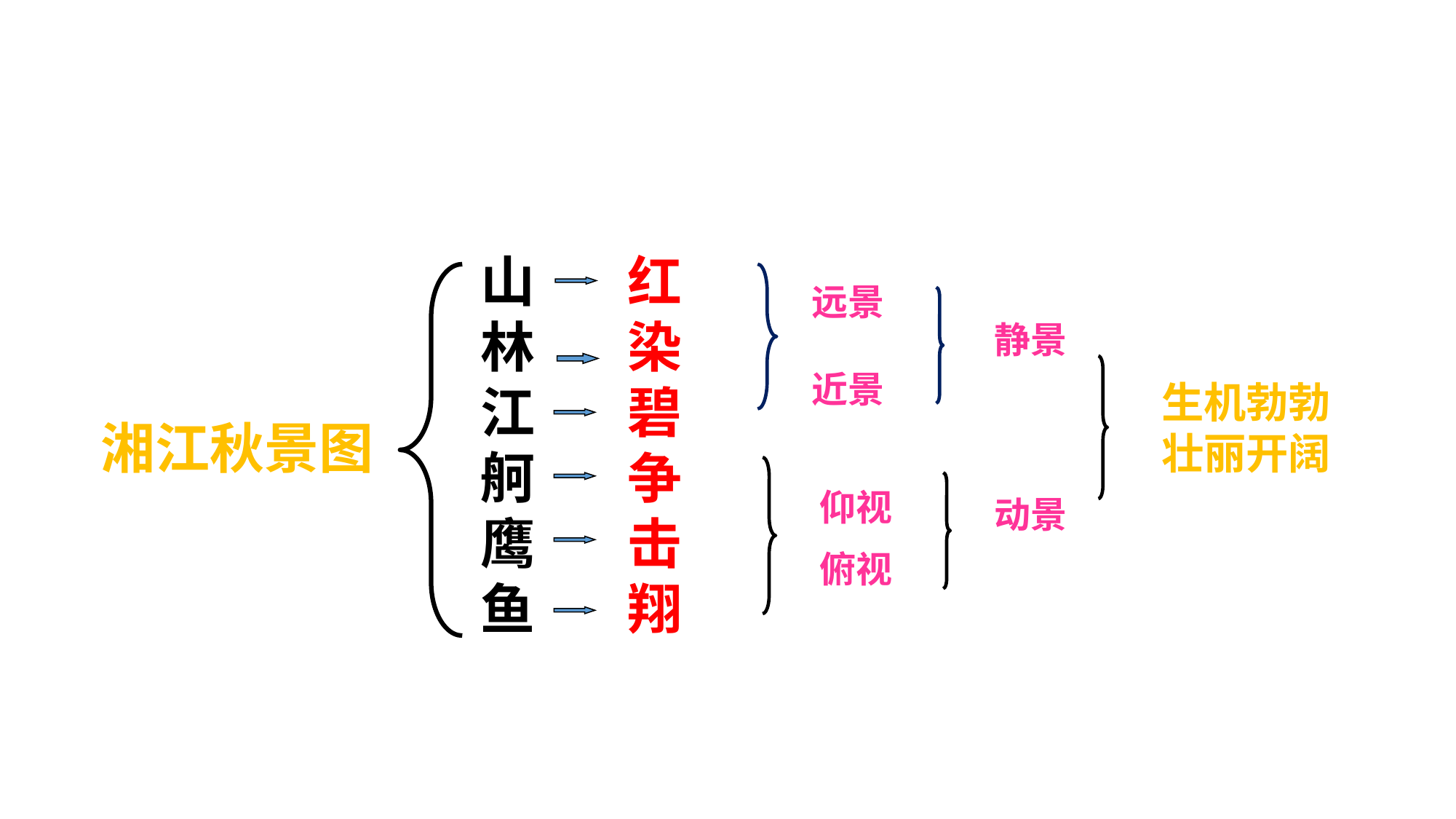

山
林
江
舸
鹰
鱼
红染碧争击翔

远景

近景

静景

动景

生机勃勃
壮丽开阔

湘江秋景图

仰视
俯视